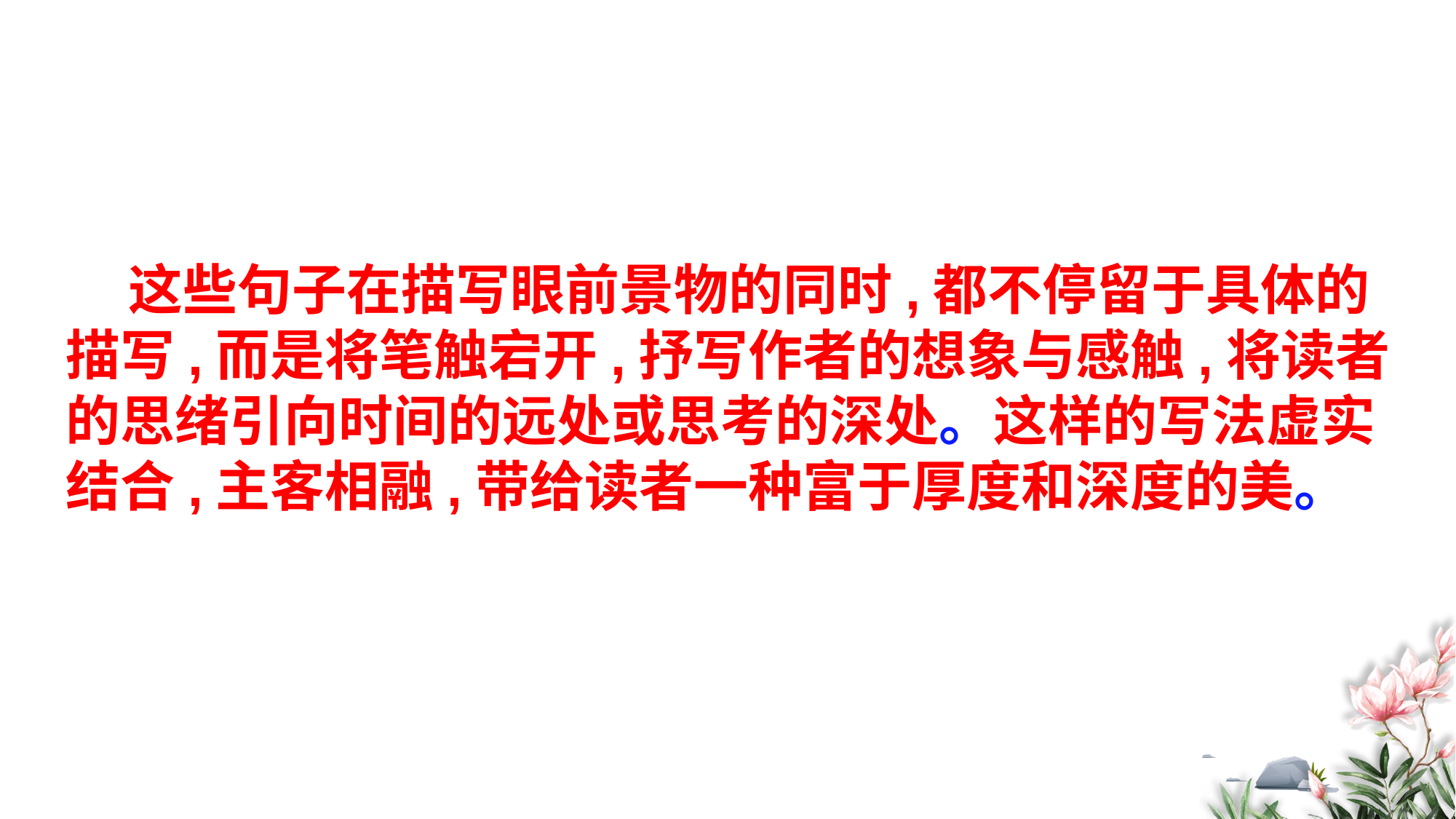

这些句子在描写眼前景物的同时,都不停留于具体的描写,而是将笔触宕开,抒写作者的想象与感触,将读者的思绪引向时间的远处或思考的深处。这样的写法虚实结合,主客相融,带给读者一种富于厚度和深度的美。